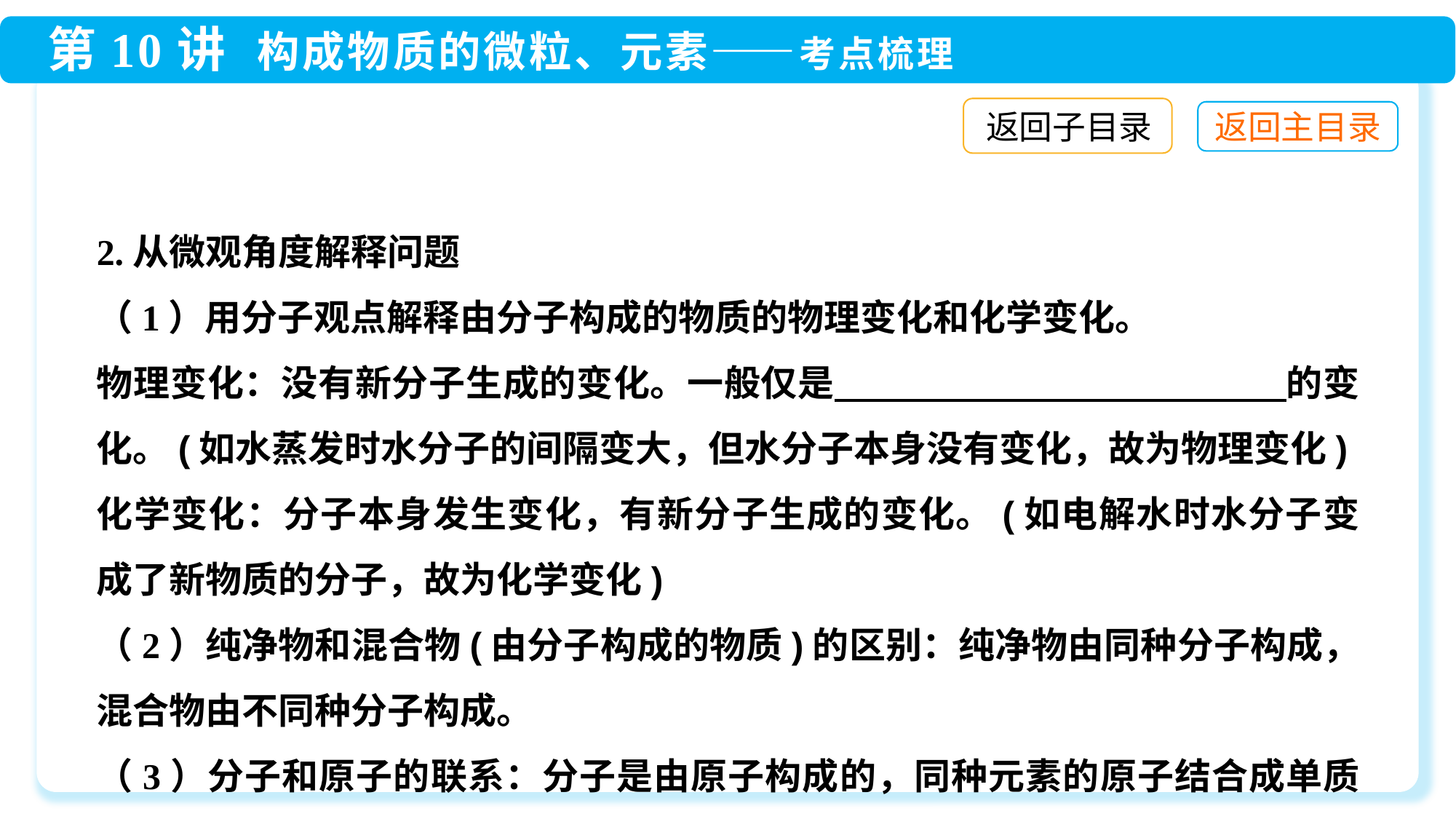

返回子目录
2.从微观角度解释问题
（1）用分子观点解释由分子构成的物质的物理变化和化学变化。
物理变化：没有新分子生成的变化。一般仅是 　　　　　　　　　　　　的变化。(如水蒸发时水分子的间隔变大，但水分子本身没有变化，故为物理变化)
化学变化：分子本身发生变化，有新分子生成的变化。(如电解水时水分子变成了新物质的分子，故为化学变化)
（2）纯净物和混合物(由分子构成的物质)的区别：纯净物由同种分子构成，混合物由不同种分子构成。
（3）分子和原子的联系：分子是由原子构成的，同种元素的原子结合成单质分子，不同种元素的原子结合成化合物分子。
（4）化学变化的实质：在化学变化过程中，分子破裂成原子，原子重新组合。